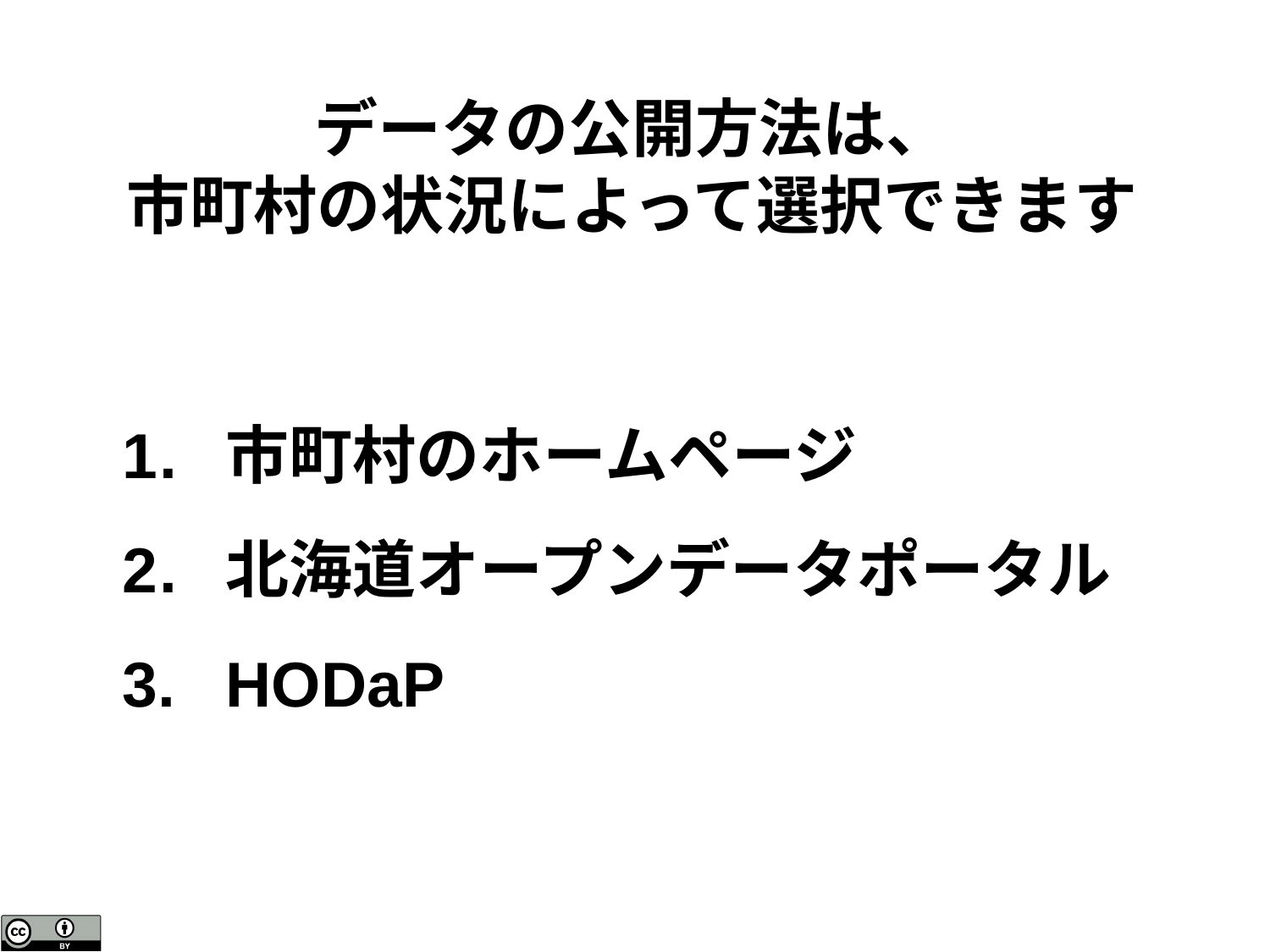

データの公開方法は、
市町村の状況によって選択できます
市町村のホームページ
北海道オープンデータポータル
HODaP